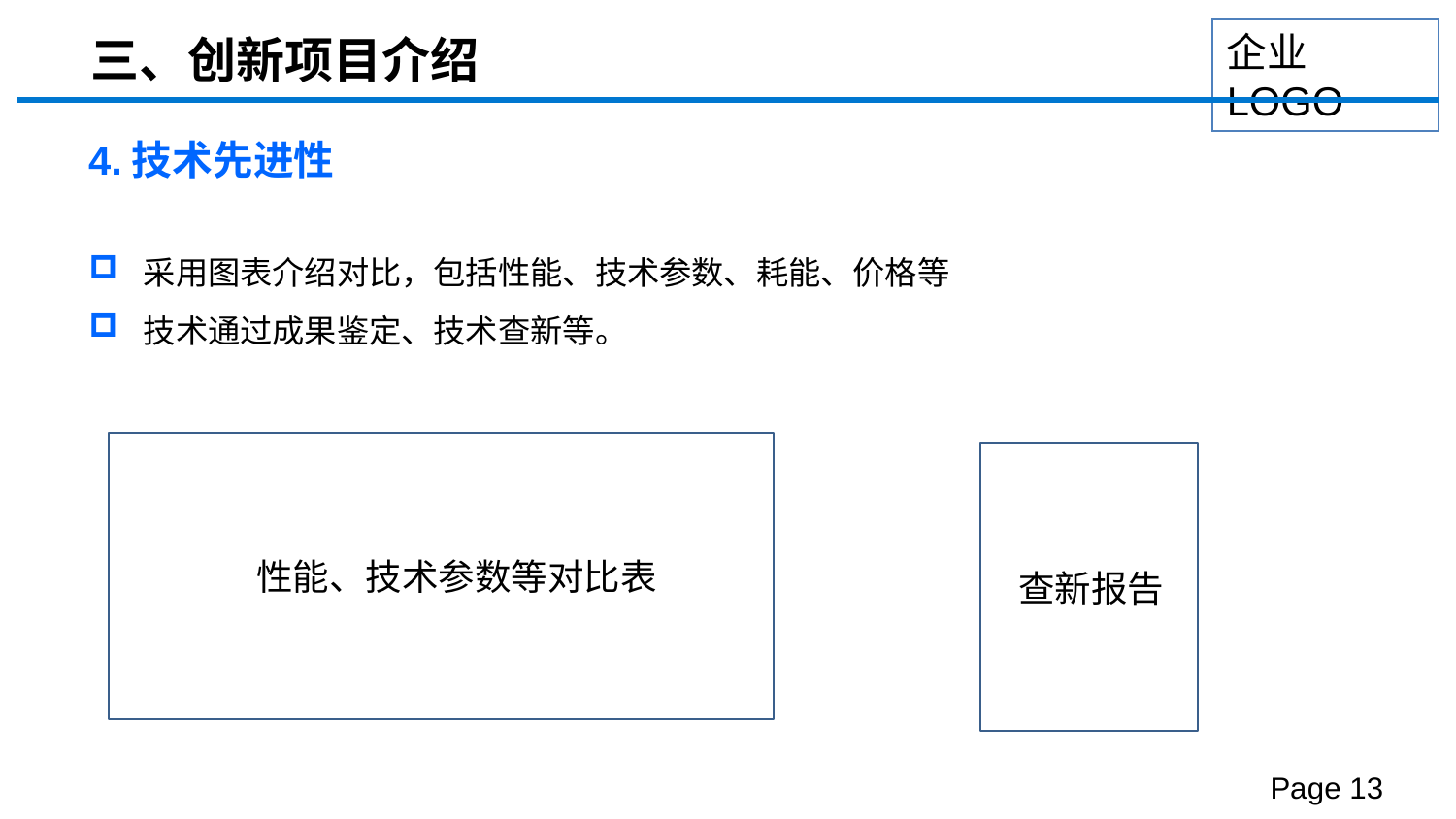

三、创新项目介绍
4.技术先进性
采用图表介绍对比，包括性能、技术参数、耗能、价格等
技术通过成果鉴定、技术查新等。

性能、技术参数等对比表
查新报告
Page 13